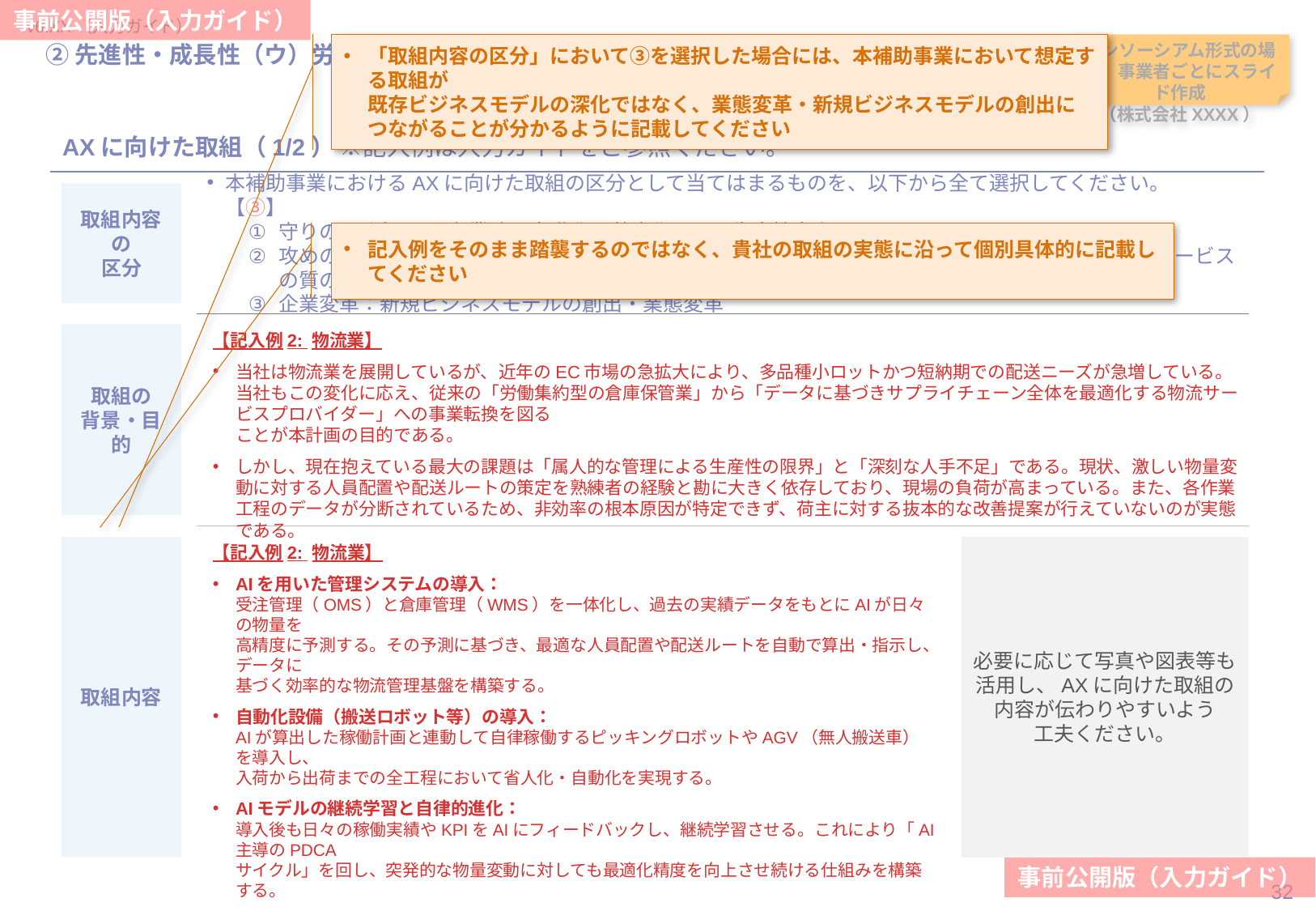

「取組内容の区分」において③を選択した場合には、本補助事業において想定する取組が
既存ビジネスモデルの深化ではなく、業態変革・新規ビジネスモデルの創出につながることが分かるように記載してください
当スライドは作成任意
（AXに向けた取組に対する加点措置を希望の場合は必須）
#
②先進性・成長性（ウ）労働生産性向上
コンソーシアム形式の場合、事業者ごとにスライド作成
（株式会社XXXX）
AXに向けた取組（1/2） ※記入例は入力ガイドをご参照ください。
取組内容の
区分
本補助事業におけるAXに向けた取組の区分として当てはまるものを、以下から全て選択してください。　【③】
守りのAI活用：既存業務の自動化・効率化による生産性向上
攻めのAI活用：既存のビジネスモデルの深化（CX強化、新地域・セグメントへの展開、商品・サービスの質の改善）
企業変革：新規ビジネスモデルの創出・業態変革
記入例をそのまま踏襲するのではなく、貴社の取組の実態に沿って個別具体的に記載してください
【記入例2: 物流業】
当社は物流業を展開しているが、近年のEC市場の急拡大により、多品種小ロットかつ短納期での配送ニーズが急増している。当社もこの変化に応え、従来の「労働集約型の倉庫保管業」から「データに基づきサプライチェーン全体を最適化する物流サービスプロバイダー」への事業転換を図る
ことが本計画の目的である。
しかし、現在抱えている最大の課題は「属人的な管理による生産性の限界」と「深刻な人手不足」である。現状、激しい物量変動に対する人員配置や配送ルートの策定を熟練者の経験と勘に大きく依存しており、現場の負荷が高まっている。また、各作業工程のデータが分断されているため、非効率の根本原因が特定できず、荷主に対する抜本的な改善提案が行えていないのが実態である。
取組の
背景・目的
取組内容
【記入例2: 物流業】
AIを用いた管理システムの導入：
受注管理（OMS）と倉庫管理（WMS）を一体化し、過去の実績データをもとにAIが日々の物量を
高精度に予測する。その予測に基づき、最適な人員配置や配送ルートを自動で算出・指示し、データに
基づく効率的な物流管理基盤を構築する。
自動化設備（搬送ロボット等）の導入：
AIが算出した稼働計画と連動して自律稼働するピッキングロボットやAGV（無人搬送車）を導入し、
入荷から出荷までの全工程において省人化・自動化を実現する。
AIモデルの継続学習と自律的進化：
導入後も日々の稼働実績やKPIをAIにフィードバックし、継続学習させる。これにより「AI主導のPDCA
サイクル」を回し、突発的な物量変動に対しても最適化精度を向上させ続ける仕組みを構築する。
他社向けソリューションとしての事業化：
自社の効率化にとどまらず、蓄積した精緻な物流データを荷主に還元し、荷主側の過剰在庫の削減や
サプライチェーン全体の最適化を支援するコンサルティングなど、データ駆動型の新たなビジネス展開を行う。
必要に応じて写真や図表等も
活用し、AXに向けた取組の
内容が伝わりやすいよう
工夫ください。